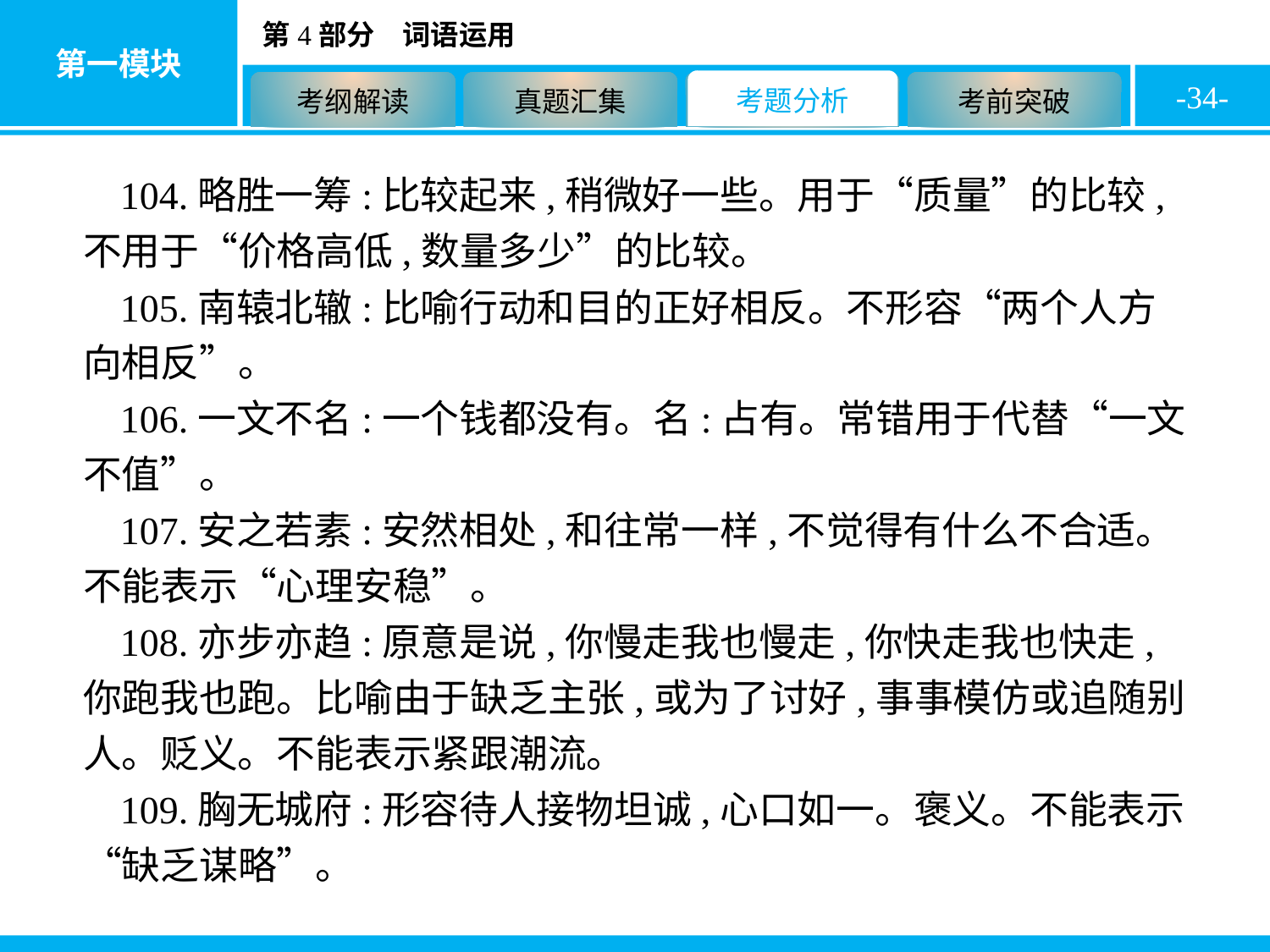

-34-
104.略胜一筹:比较起来,稍微好一些。用于“质量”的比较,不用于“价格高低,数量多少”的比较。
105.南辕北辙:比喻行动和目的正好相反。不形容“两个人方向相反”。
106.一文不名:一个钱都没有。名:占有。常错用于代替“一文不值”。
107.安之若素:安然相处,和往常一样,不觉得有什么不合适。不能表示“心理安稳”。
108.亦步亦趋:原意是说,你慢走我也慢走,你快走我也快走,你跑我也跑。比喻由于缺乏主张,或为了讨好,事事模仿或追随别人。贬义。不能表示紧跟潮流。
109.胸无城府:形容待人接物坦诚,心口如一。褒义。不能表示“缺乏谋略”。